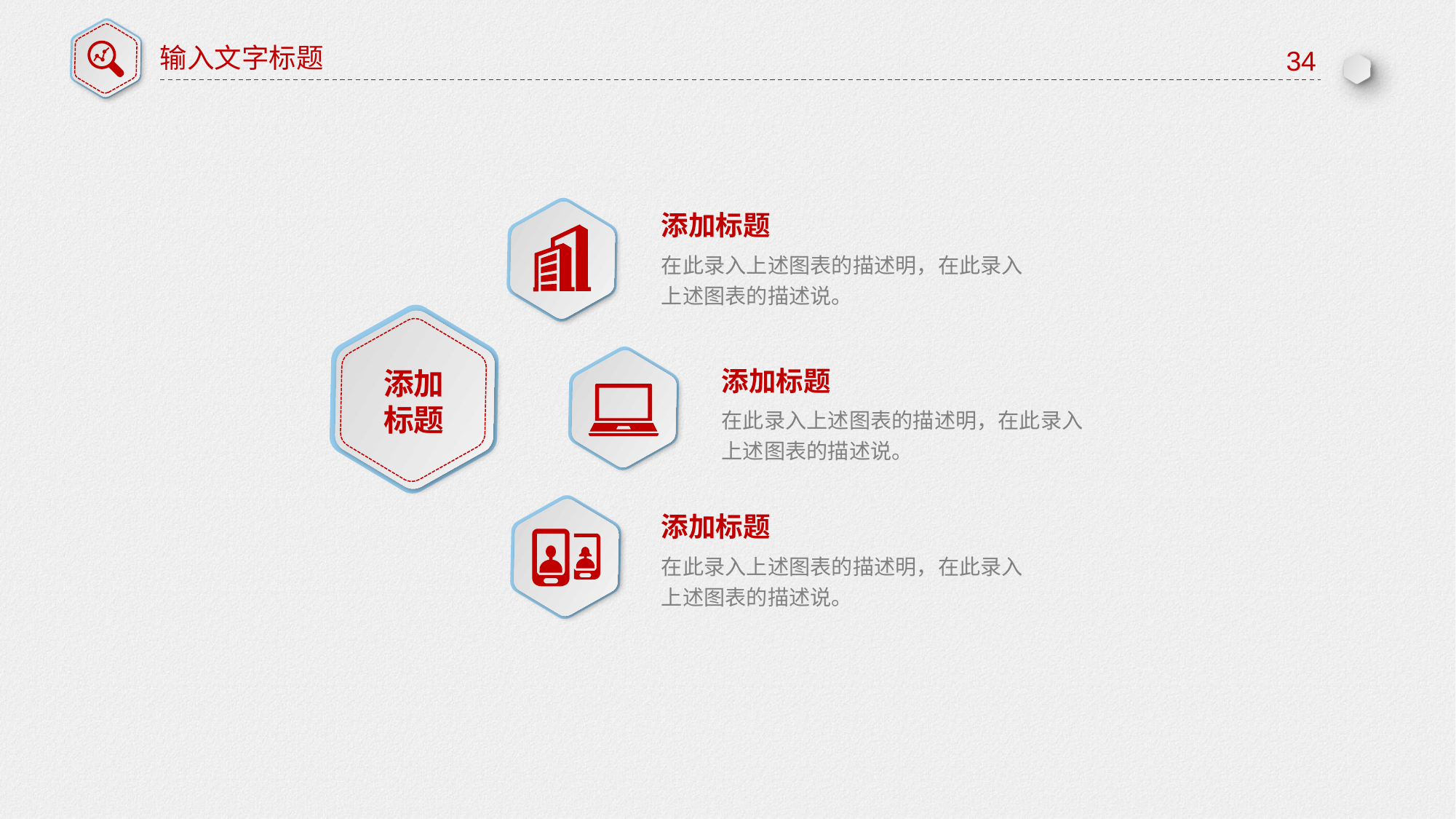

输入文字标题
34

添加标题

在此录入上述图表的描述明，在此录入上述图表的描述说。

添加标题
添加
标题

在此录入上述图表的描述明，在此录入上述图表的描述说。

添加标题

在此录入上述图表的描述明，在此录入上述图表的描述说。